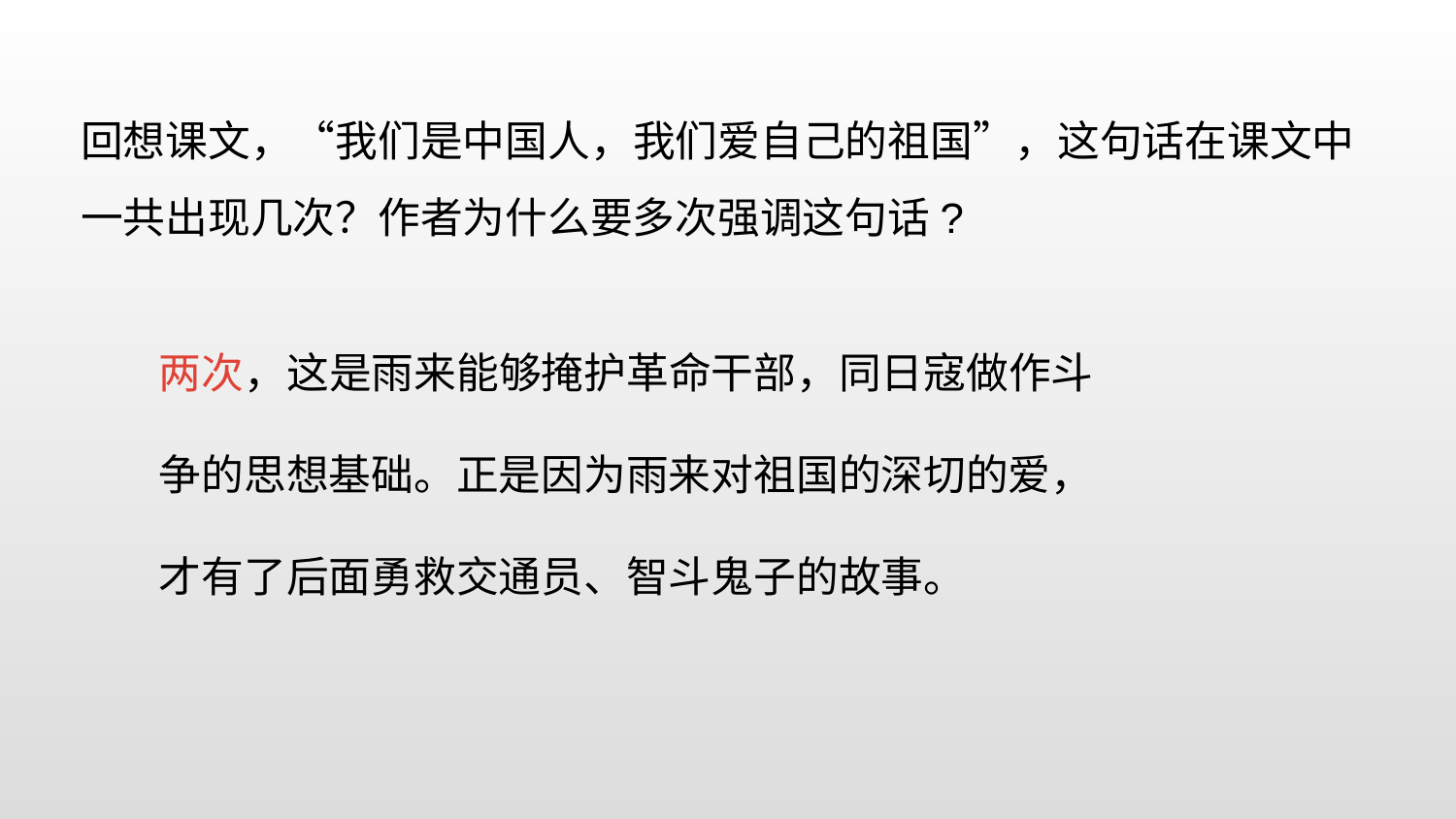

回想课文，“我们是中国人，我们爱自己的祖国”，这句话在课文中一共出现几次？作者为什么要多次强调这句话?
两次，这是雨来能够掩护革命干部，同日寇做作斗争的思想基础。正是因为雨来对祖国的深切的爱，才有了后面勇救交通员、智斗鬼子的故事。